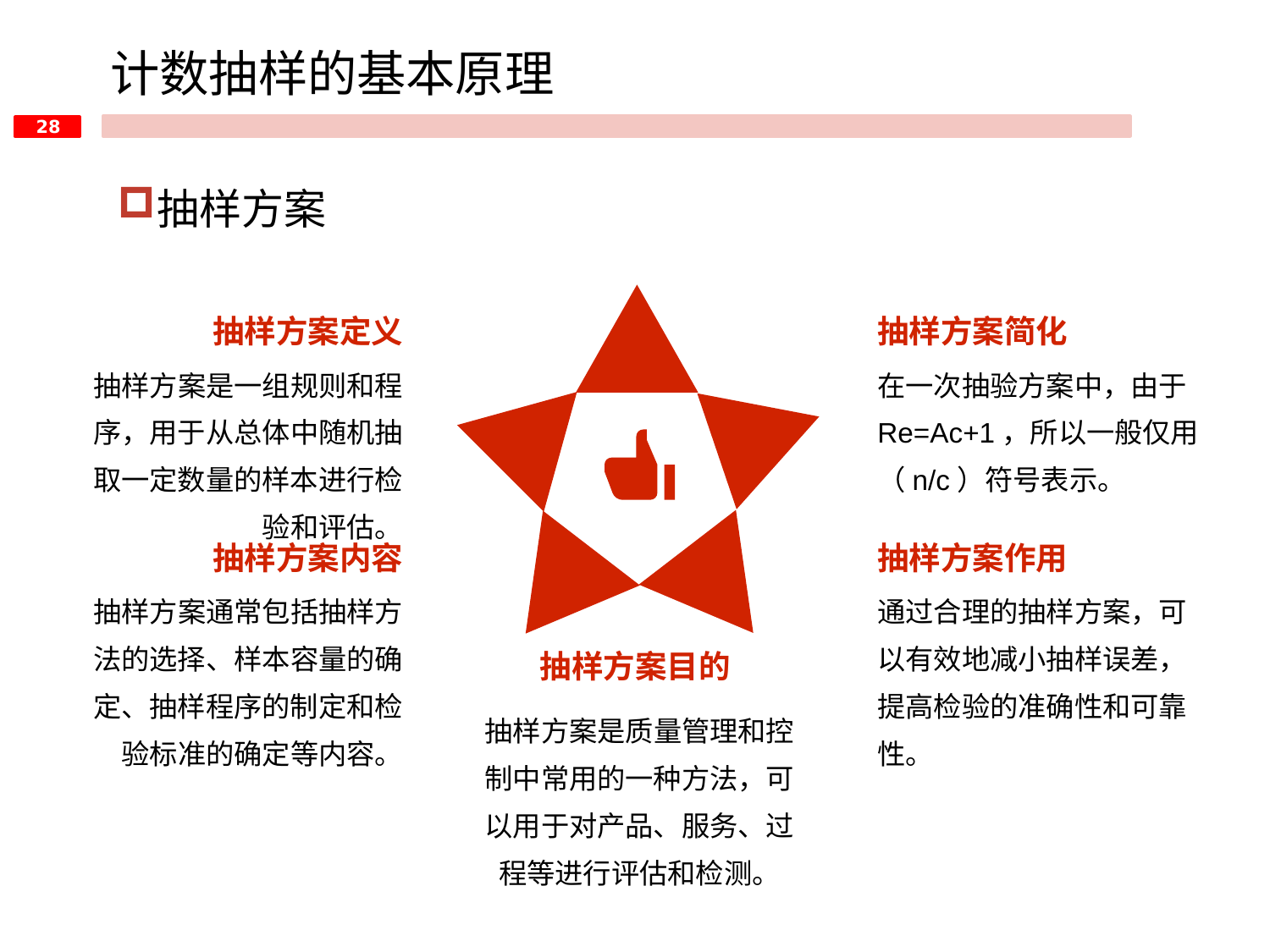

计数抽样的基本原理
28
抽样方案

抽样方案定义
抽样方案简化
抽样方案是一组规则和程序，用于从总体中随机抽取一定数量的样本进行检验和评估。
在一次抽验方案中，由于Re=Ac+1，所以一般仅用（n/c）符号表示。

抽样方案内容
抽样方案作用

抽样方案通常包括抽样方法的选择、样本容量的确定、抽样程序的制定和检验标准的确定等内容。
通过合理的抽样方案，可以有效地减小抽样误差，提高检验的准确性和可靠性。
抽样方案目的
抽样方案是质量管理和控制中常用的一种方法，可以用于对产品、服务、过程等进行评估和检测。